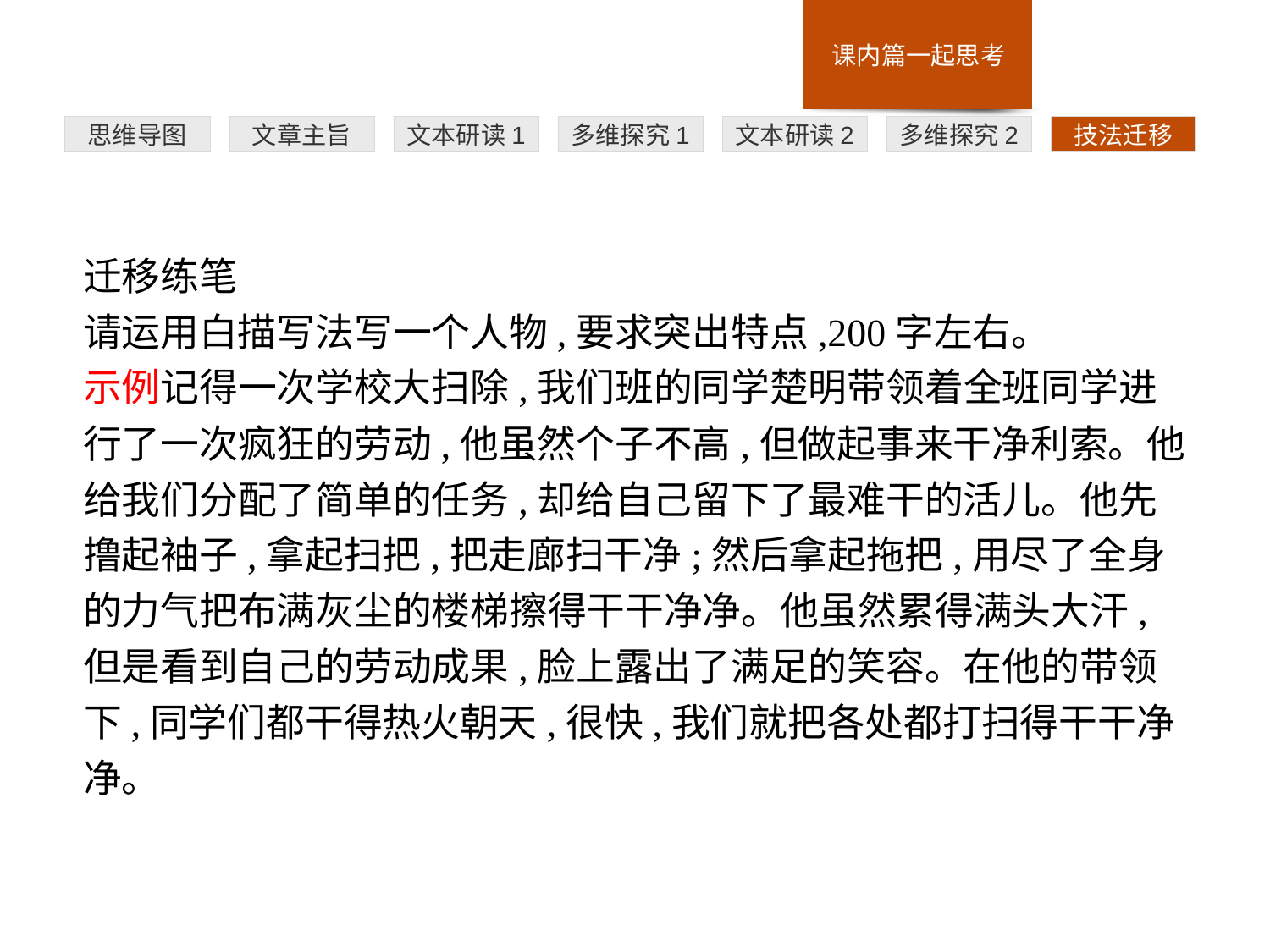

多维探究1
思维导图
文章主旨
文本研读1
文本研读2
多维探究2
技法迁移
迁移练笔
请运用白描写法写一个人物,要求突出特点,200字左右。
示例记得一次学校大扫除,我们班的同学楚明带领着全班同学进行了一次疯狂的劳动,他虽然个子不高,但做起事来干净利索。他给我们分配了简单的任务,却给自己留下了最难干的活儿。他先撸起袖子,拿起扫把,把走廊扫干净;然后拿起拖把,用尽了全身的力气把布满灰尘的楼梯擦得干干净净。他虽然累得满头大汗,但是看到自己的劳动成果,脸上露出了满足的笑容。在他的带领下,同学们都干得热火朝天,很快,我们就把各处都打扫得干干净净。